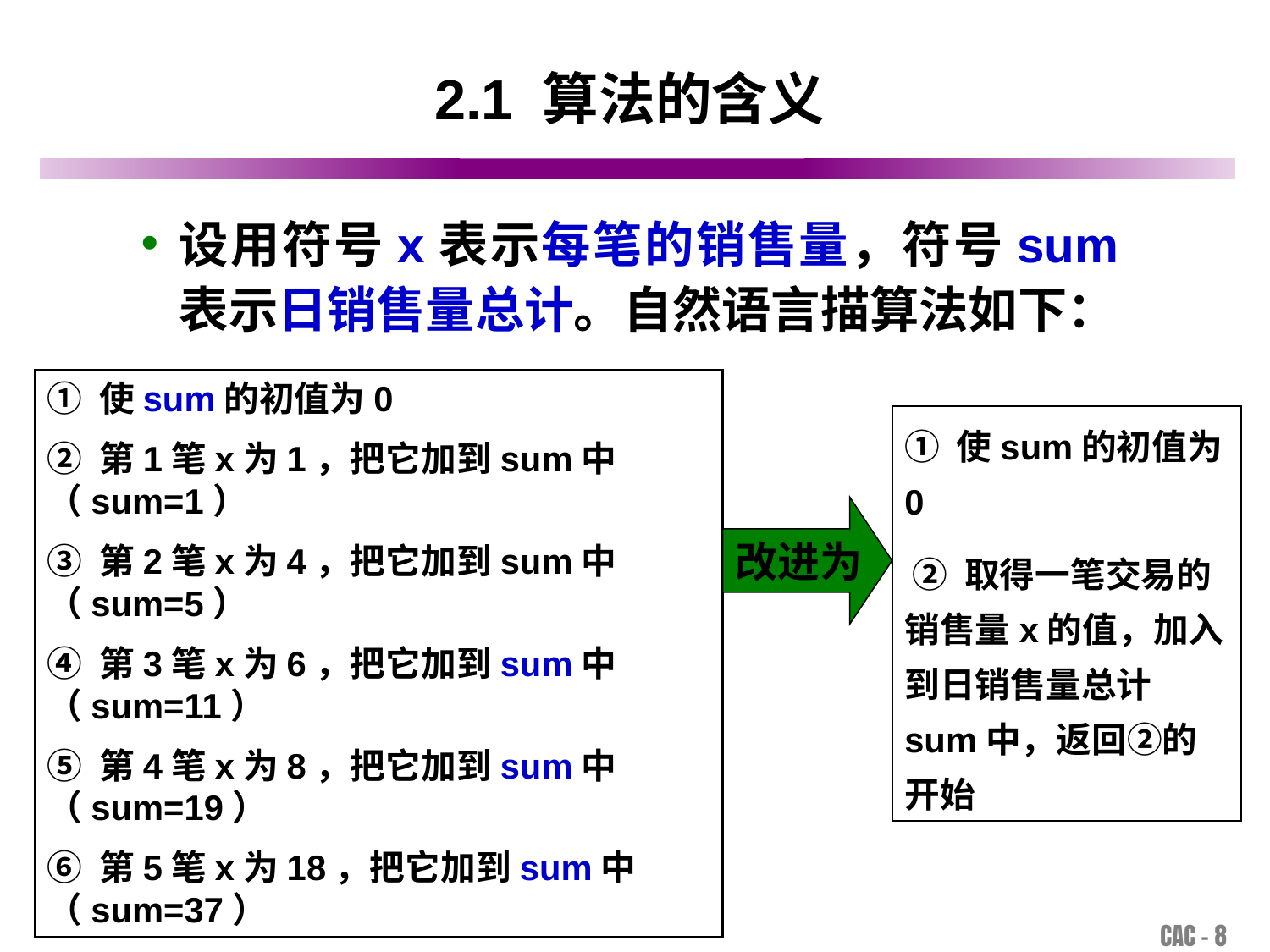

# 2.1 算法的含义
设用符号x表示每笔的销售量，符号sum表示日销售量总计。自然语言描算法如下：
① 使sum的初值为0
② 第1笔x为1，把它加到sum中（sum=1）
③ 第2笔x为4，把它加到sum中（sum=5）
④ 第3笔x为6，把它加到sum中（sum=11）
⑤ 第4笔x为8，把它加到sum中（sum=19）
⑥ 第5笔x为18，把它加到sum中（sum=37）
① 使sum的初值为0
 ② 取得一笔交易的销售量x的值，加入到日销售量总计sum中，返回②的开始
改进为
8